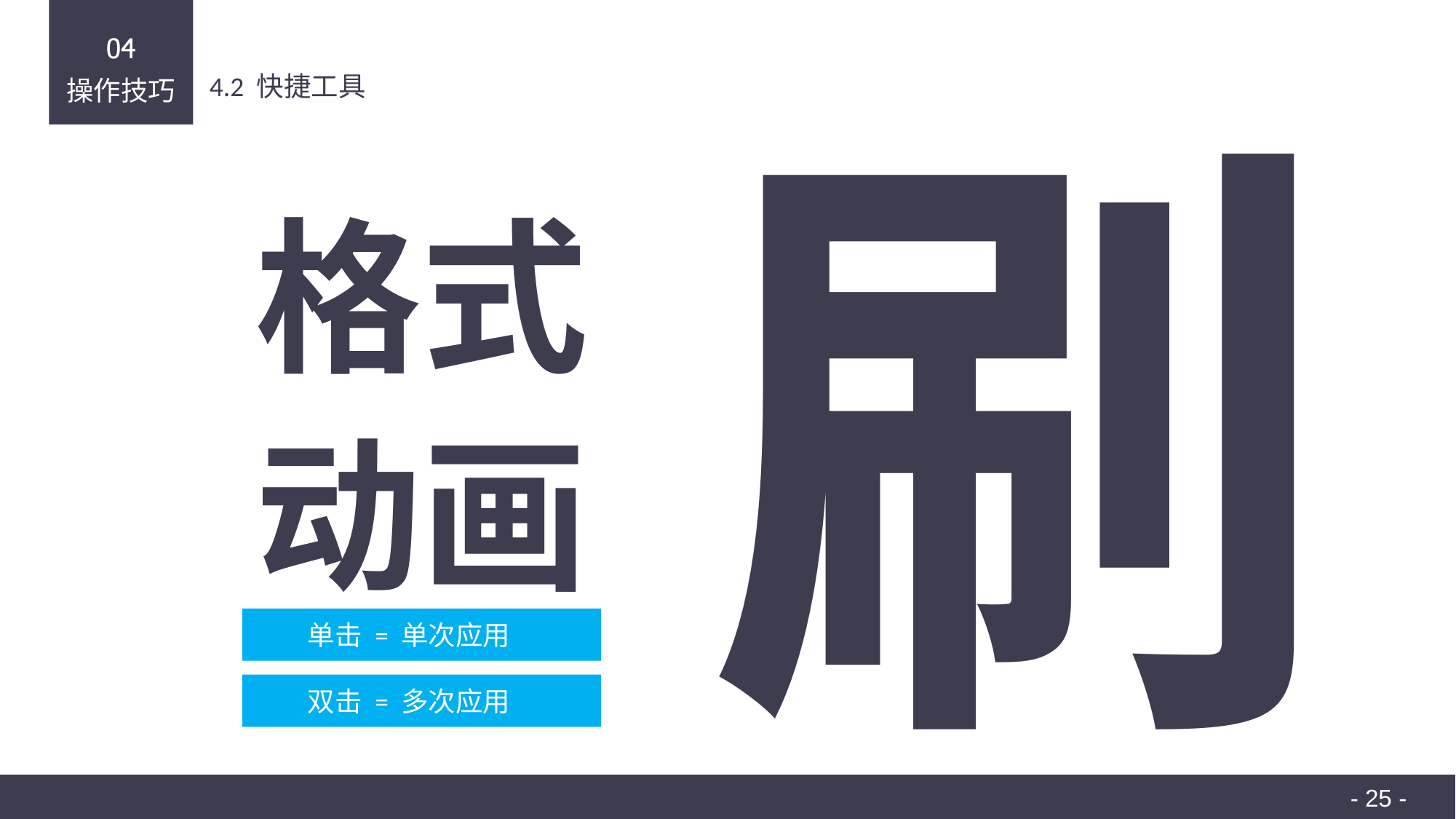

刷
4.2 快捷工具
格式
动画
单击 = 单次应用
双击 = 多次应用